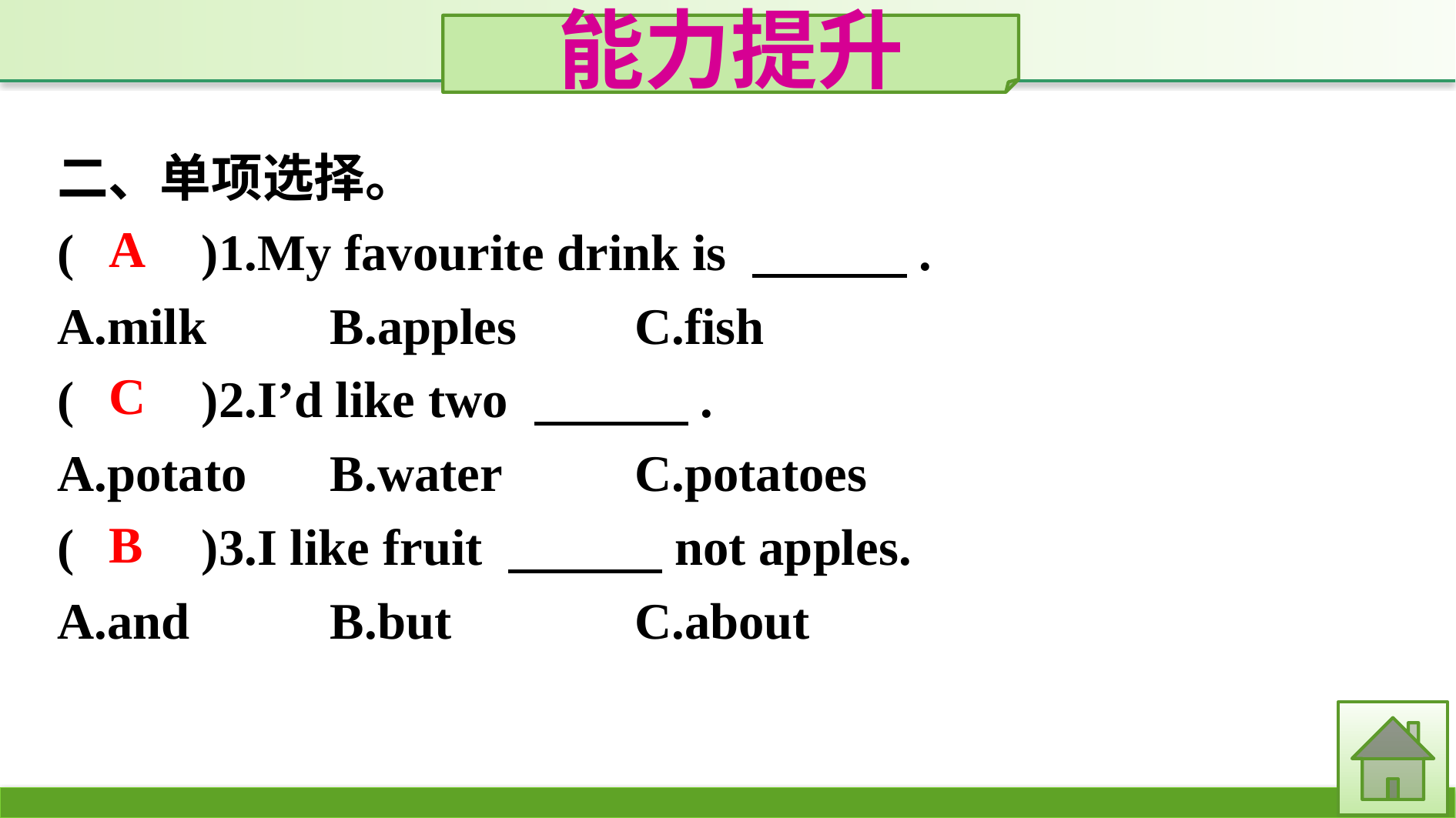

能力提升
二、单项选择。
(　　)1.My favourite drink is 　　　.
A.milk　　	B.apples　		C.fish
(　　)2.I’d like two 　　　.
A.potato	B.water		C.potatoes
(　　)3.I like fruit 　　　not apples.
A.and		B.but			C.about
A
C
B